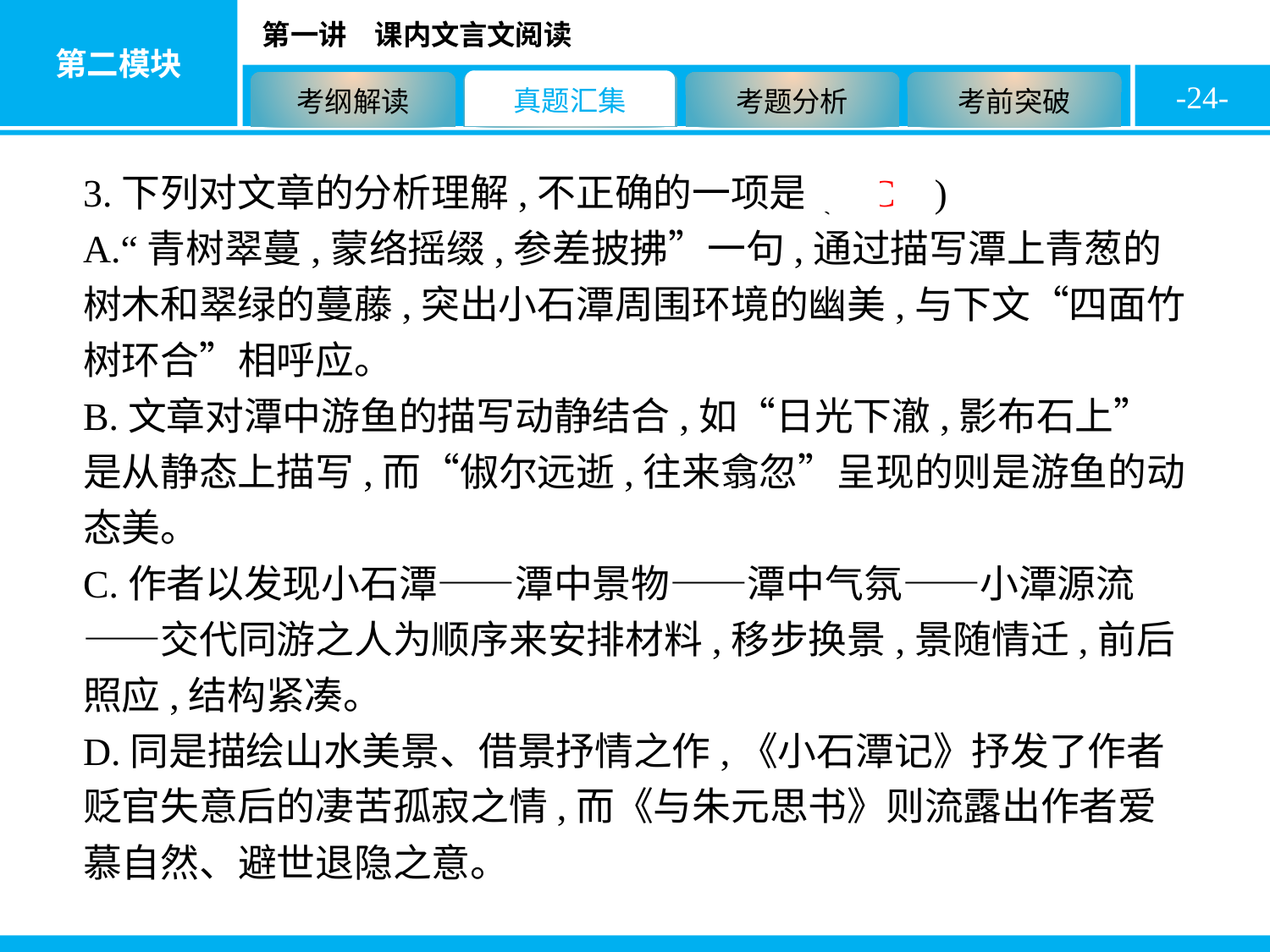

-24-
3.下列对文章的分析理解,不正确的一项是(    C    )
A.“青树翠蔓,蒙络摇缀,参差披拂”一句,通过描写潭上青葱的树木和翠绿的蔓藤,突出小石潭周围环境的幽美,与下文“四面竹树环合”相呼应。
B.文章对潭中游鱼的描写动静结合,如“日光下澈,影布石上”是从静态上描写,而“俶尔远逝,往来翕忽”呈现的则是游鱼的动态美。
C.作者以发现小石潭——潭中景物——潭中气氛——小潭源流——交代同游之人为顺序来安排材料,移步换景,景随情迁,前后照应,结构紧凑。
D.同是描绘山水美景、借景抒情之作,《小石潭记》抒发了作者贬官失意后的凄苦孤寂之情,而《与朱元思书》则流露出作者爱慕自然、避世退隐之意。